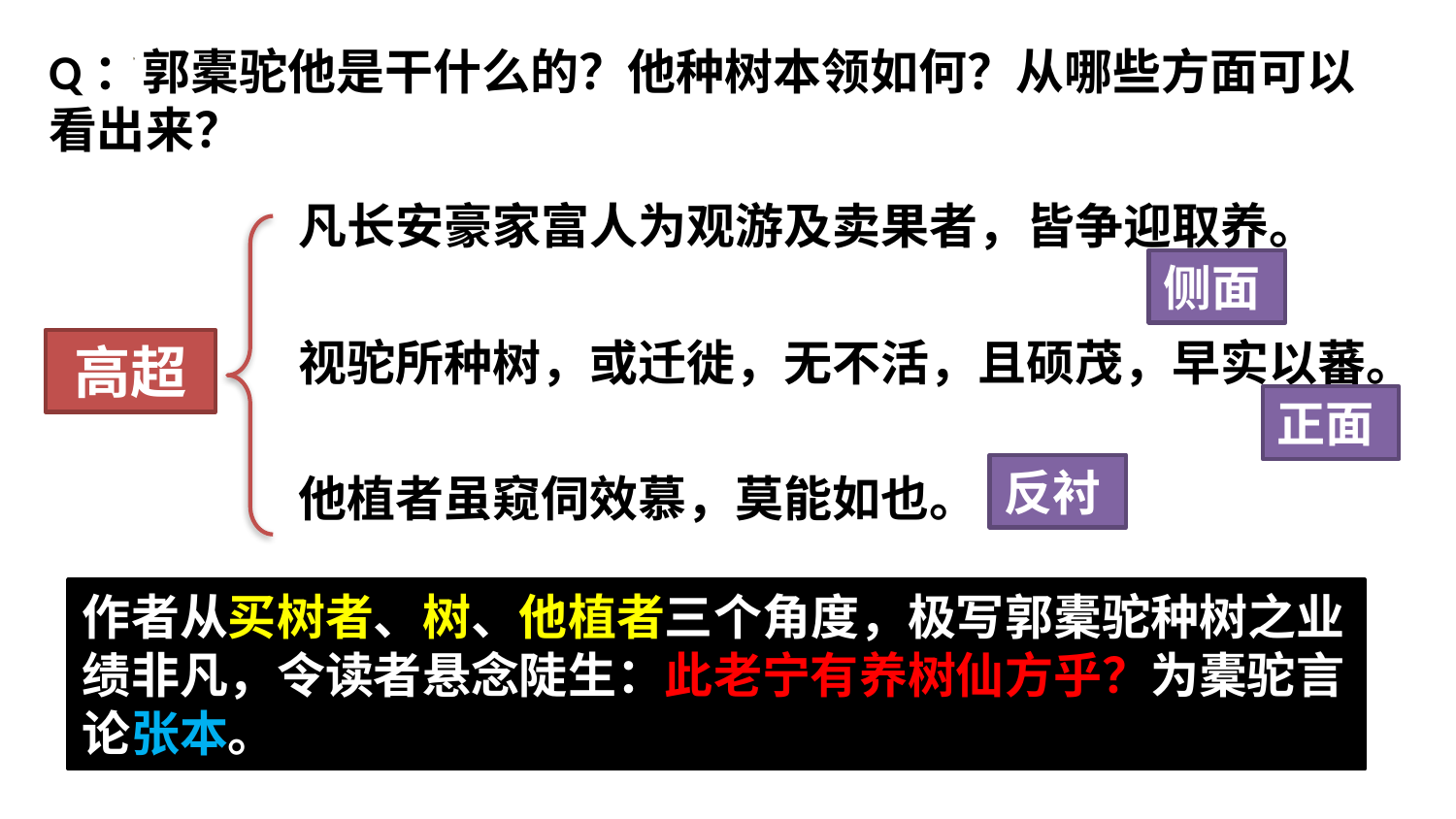

Q：郭橐驼他是干什么的？他种树本领如何？从哪些方面可以看出来？
凡长安豪家富人为观游及卖果者，皆争迎取养。

侧面
视驼所种树，或迁徙，无不活，且硕茂，早实以蕃。
高超
正面
反衬
他植者虽窥伺效慕，莫能如也。
作者从买树者、树、他植者三个角度，极写郭橐驼种树之业绩非凡，令读者悬念陡生：此老宁有养树仙方乎？为橐驼言论张本。